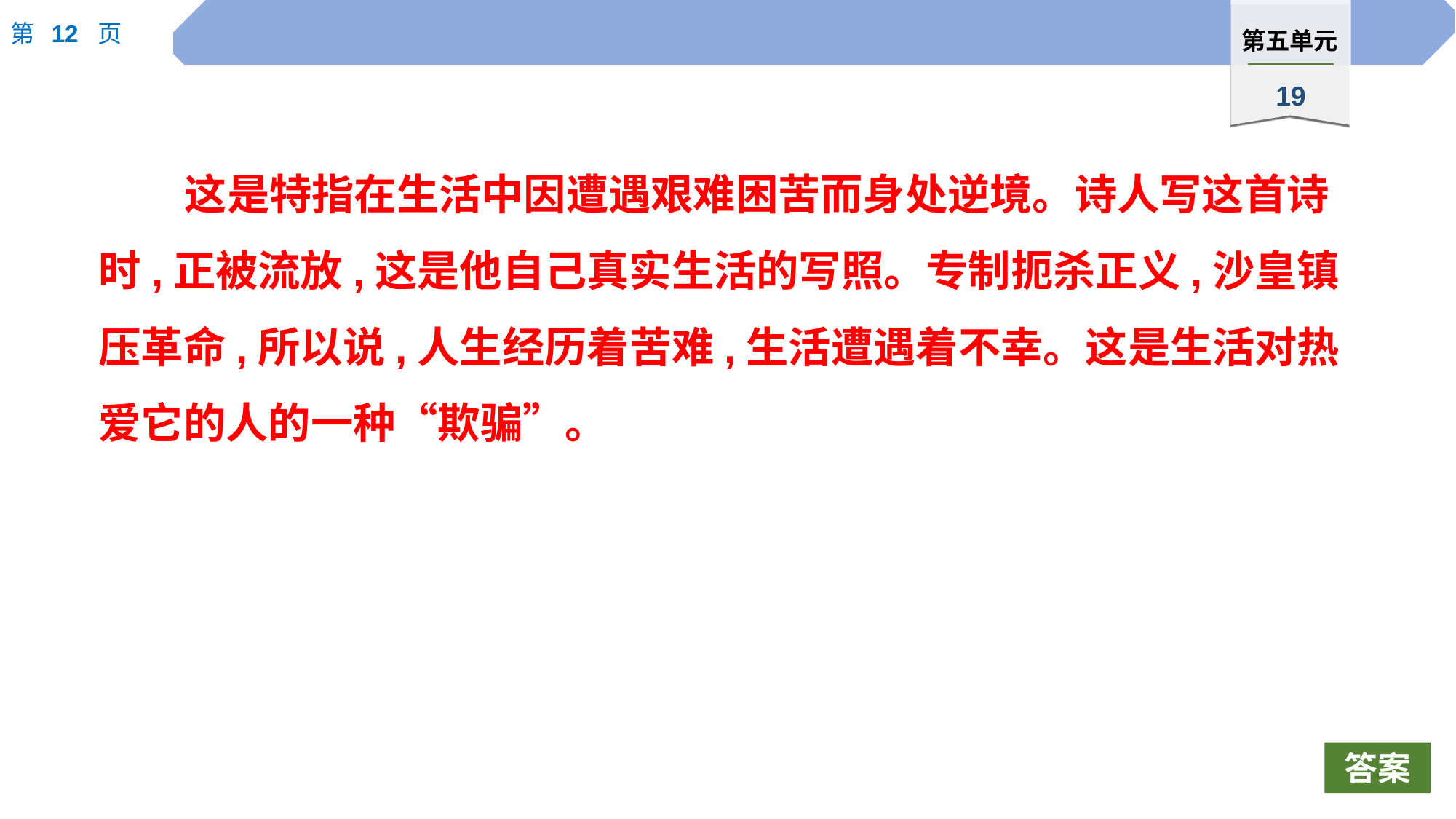

这是特指在生活中因遭遇艰难困苦而身处逆境。诗人写这首诗时,正被流放,这是他自己真实生活的写照。专制扼杀正义,沙皇镇压革命,所以说,人生经历着苦难,生活遭遇着不幸。这是生活对热爱它的人的一种“欺骗”。
答案